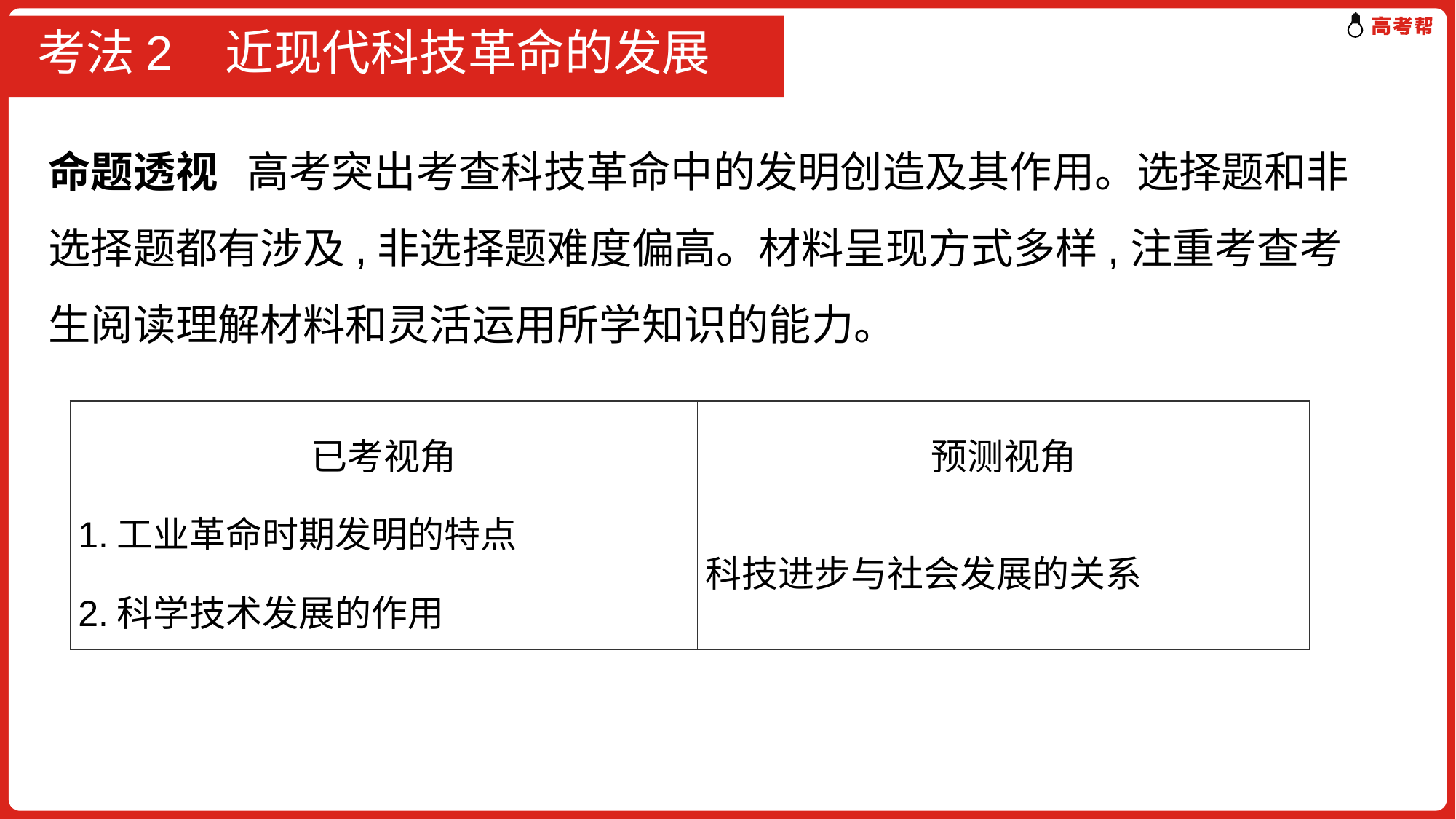

# 考法2   近现代科技革命的发展
命题透视   高考突出考查科技革命中的发明创造及其作用。选择题和非选择题都有涉及,非选择题难度偏高。材料呈现方式多样,注重考查考生阅读理解材料和灵活运用所学知识的能力。
| 已考视角 | 预测视角 |
| --- | --- |
| 1.工业革命时期发明的特点 2.科学技术发展的作用 | 科技进步与社会发展的关系 |